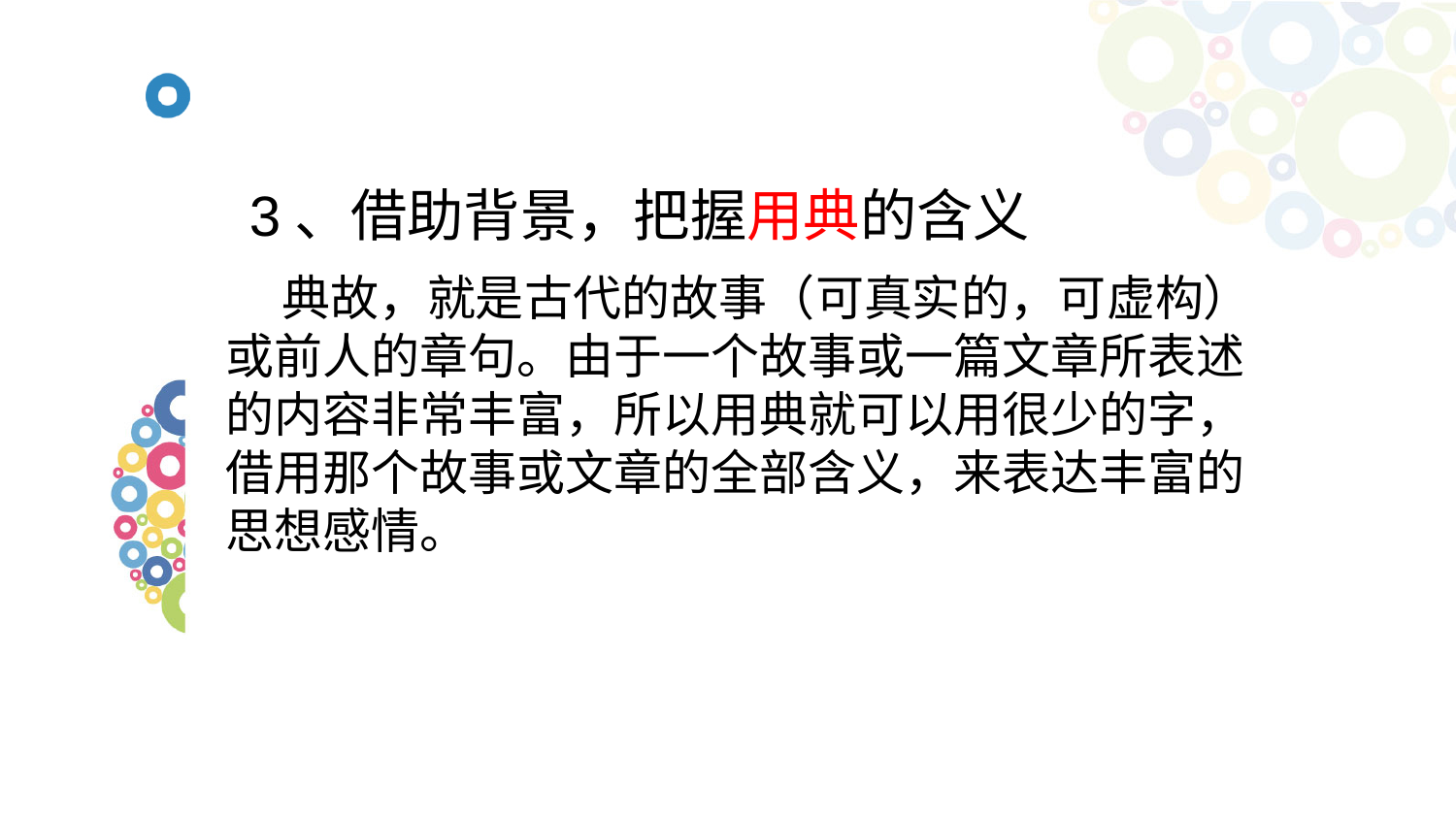

# 3、借助背景，把握用典的含义
    典故，就是古代的故事（可真实的，可虚构）或前人的章句。由于一个故事或一篇文章所表述的内容非常丰富，所以用典就可以用很少的字，借用那个故事或文章的全部含义，来表达丰富的思想感情。